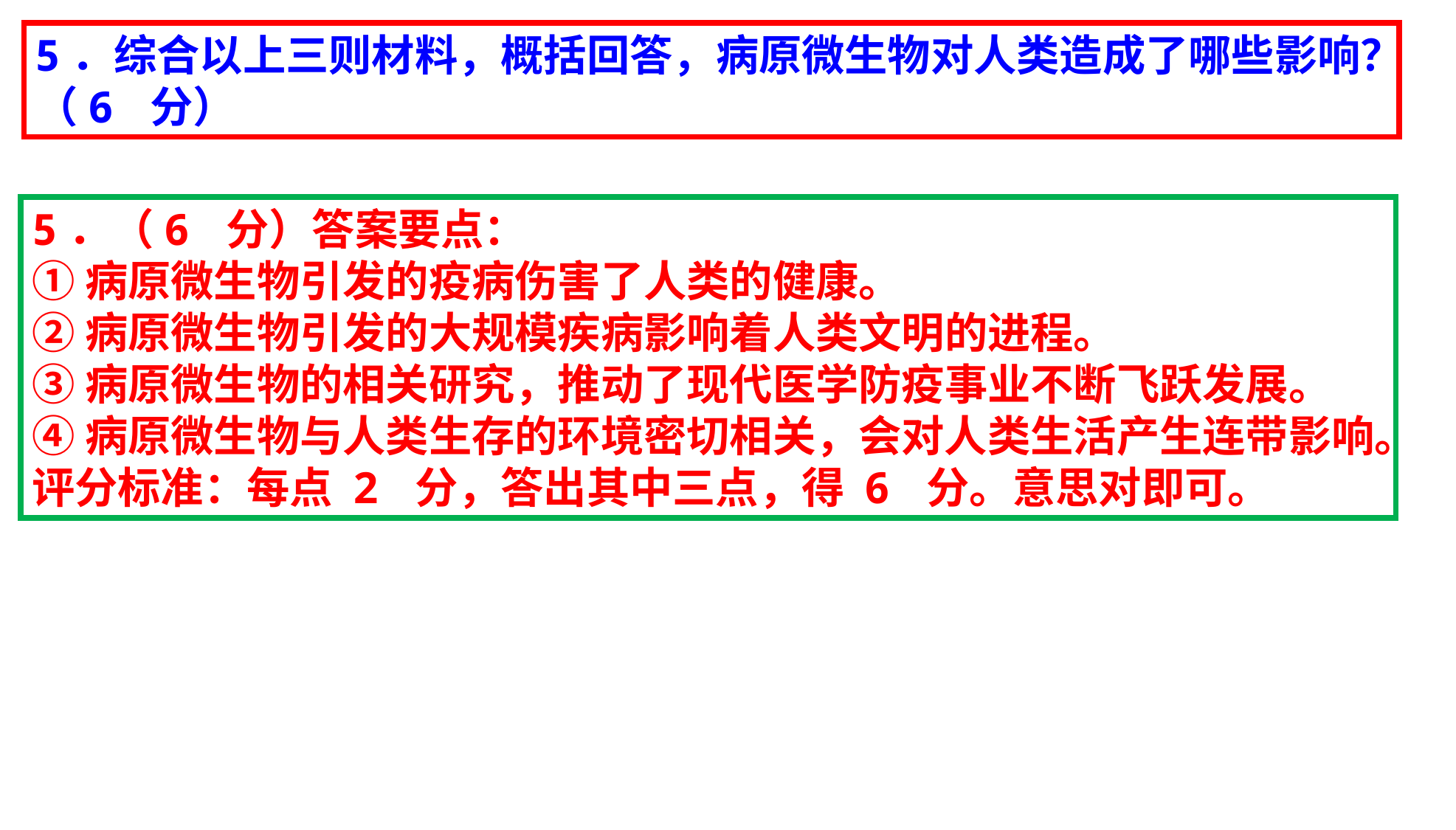

5．综合以上三则材料，概括回答，病原微生物对人类造成了哪些影响？（6 分）
5．（6 分）答案要点：
①病原微生物引发的疫病伤害了人类的健康。
②病原微生物引发的大规模疾病影响着人类文明的进程。
③病原微生物的相关研究，推动了现代医学防疫事业不断飞跃发展。
④病原微生物与人类生存的环境密切相关，会对人类生活产生连带影响。
评分标准：每点 2 分，答出其中三点，得 6 分。意思对即可。